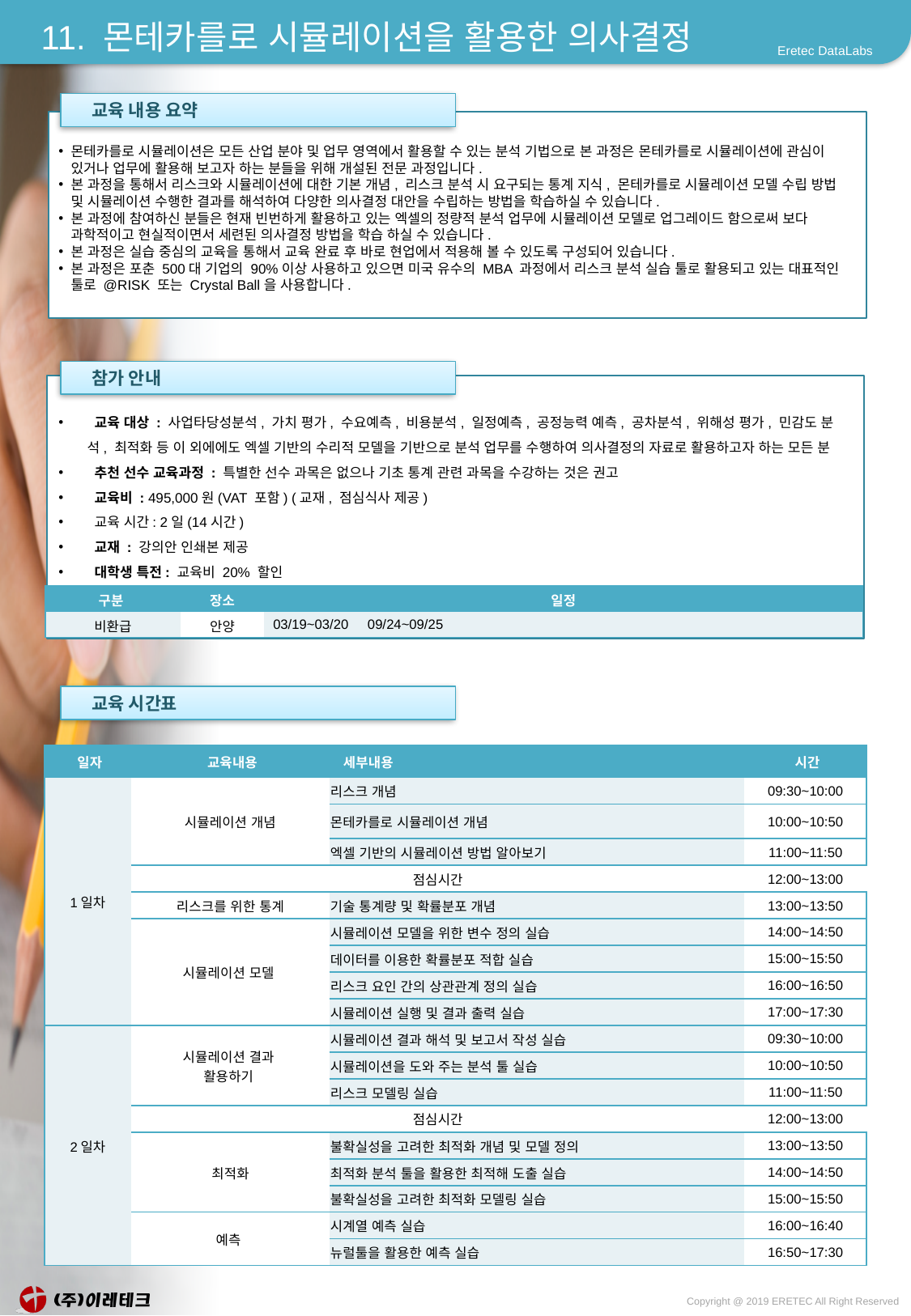

# 11. 몬테카를로 시뮬레이션을 활용한 의사결정
   교육 내용 요약

몬테카를로 시뮬레이션은 모든 산업 분야 및 업무 영역에서 활용할 수 있는 분석 기법으로 본 과정은 몬테카를로 시뮬레이션에 관심이 있거나 업무에 활용해 보고자 하는 분들을 위해 개설된 전문 과정입니다.
본 과정을 통해서 리스크와 시뮬레이션에 대한 기본 개념, 리스크 분석 시 요구되는 통계 지식, 몬테카를로 시뮬레이션 모델 수립 방법 및 시뮬레이션 수행한 결과를 해석하여 다양한 의사결정 대안을 수립하는 방법을 학습하실 수 있습니다.
본 과정에 참여하신 분들은 현재 빈번하게 활용하고 있는 엑셀의 정량적 분석 업무에 시뮬레이션 모델로 업그레이드 함으로써 보다 과학적이고 현실적이면서 세련된 의사결정 방법을 학습 하실 수 있습니다.
본 과정은 실습 중심의 교육을 통해서 교육 완료 후 바로 현업에서 적용해 볼 수 있도록 구성되어 있습니다.
본 과정은 포춘 500대 기업의 90%이상 사용하고 있으면 미국 유수의 MBA 과정에서 리스크 분석 실습 툴로 활용되고 있는 대표적인 툴로 @RISK 또는 Crystal Ball을 사용합니다.
   참가 안내

 교육 대상 : 사업타당성분석, 가치 평가, 수요예측, 비용분석, 일정예측, 공정능력 예측, 공차분석, 위해성 평가, 민감도 분석, 최적화 등 이 외에에도 엑셀 기반의 수리적 모델을 기반으로 분석 업무를 수행하여 의사결정의 자료로 활용하고자 하는 모든 분
 추천 선수 교육과정 : 특별한 선수 과목은 없으나 기초 통계 관련 과목을 수강하는 것은 권고
 교육비 : 495,000원(VAT 포함) (교재, 점심식사 제공)
 교육 시간: 2일(14시간)
 교재 : 강의안 인쇄본 제공
 대학생 특전: 교육비 20% 할인

| 구분 | 장소 | 일정 |
| --- | --- | --- |
| 비환급 | 안양 | 03/19~03/20 09/24~09/25 |
   교육 시간표
| 일자 | 교육내용 | 세부내용 | 시간 |
| --- | --- | --- | --- |
| 1일차 | 시뮬레이션 개념 | 리스크 개념 | 09:30~10:00 |
|  |  | 몬테카를로 시뮬레이션 개념 | 10:00~10:50 |
|  |  | 엑셀 기반의 시뮬레이션 방법 알아보기 | 11:00~11:50 |
|  | 점심시간 |  | 12:00~13:00 |
|  | 리스크를 위한 통계 | 기술 통계량 및 확률분포 개념 | 13:00~13:50 |
|  | 시뮬레이션 모델 | 시뮬레이션 모델을 위한 변수 정의 실습 | 14:00~14:50 |
|  |  | 데이터를 이용한 확률분포 적합 실습 | 15:00~15:50 |
|  |  | 리스크 요인 간의 상관관계 정의 실습 | 16:00~16:50 |
|  |  | 시뮬레이션 실행 및 결과 출력 실습 | 17:00~17:30 |
| 2일차 | 시뮬레이션 결과 활용하기 | 시뮬레이션 결과 해석 및 보고서 작성 실습 | 09:30~10:00 |
|  |  | 시뮬레이션을 도와 주는 분석 툴 실습 | 10:00~10:50 |
|  |  | 리스크 모델링 실습 | 11:00~11:50 |
|  | 점심시간 |  | 12:00~13:00 |
|  | 최적화 | 불확실성을 고려한 최적화 개념 및 모델 정의 | 13:00~13:50 |
|  |  | 최적화 분석 툴을 활용한 최적해 도출 실습 | 14:00~14:50 |
|  |  | 불확실성을 고려한 최적화 모델링 실습 | 15:00~15:50 |
|  | 예측 | 시계열 예측 실습 | 16:00~16:40 |
|  |  | 뉴럴툴을 활용한 예측 실습 | 16:50~17:30 |